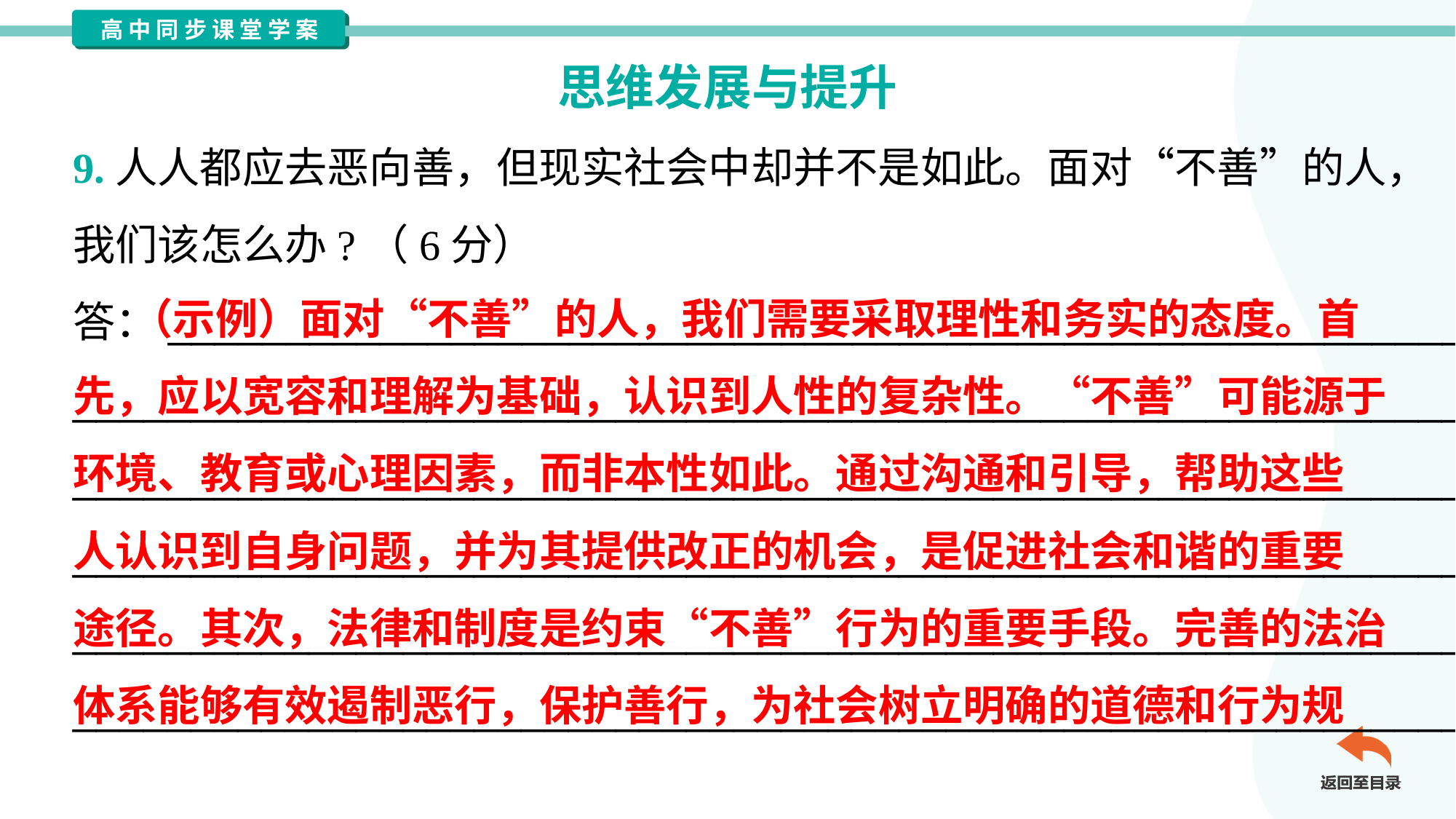

思维发展与提升
9.人人都应去恶向善，但现实社会中却并不是如此。面对“不善”的人，
我们该怎么办?（6分）
答：_________________________________________________________
_____________________________________________________________
_____________________________________________________________
_____________________________________________________________
_____________________________________________________________
_____________________________________________________________
     （示例）面对“不善”的人，我们需要采取理性和务实的态度。首
先，应以宽容和理解为基础，认识到人性的复杂性。“不善”可能源于
环境、教育或心理因素，而非本性如此。通过沟通和引导，帮助这些
人认识到自身问题，并为其提供改正的机会，是促进社会和谐的重要
途径。其次，法律和制度是约束“不善”行为的重要手段。完善的法治
体系能够有效遏制恶行，保护善行，为社会树立明确的道德和行为规